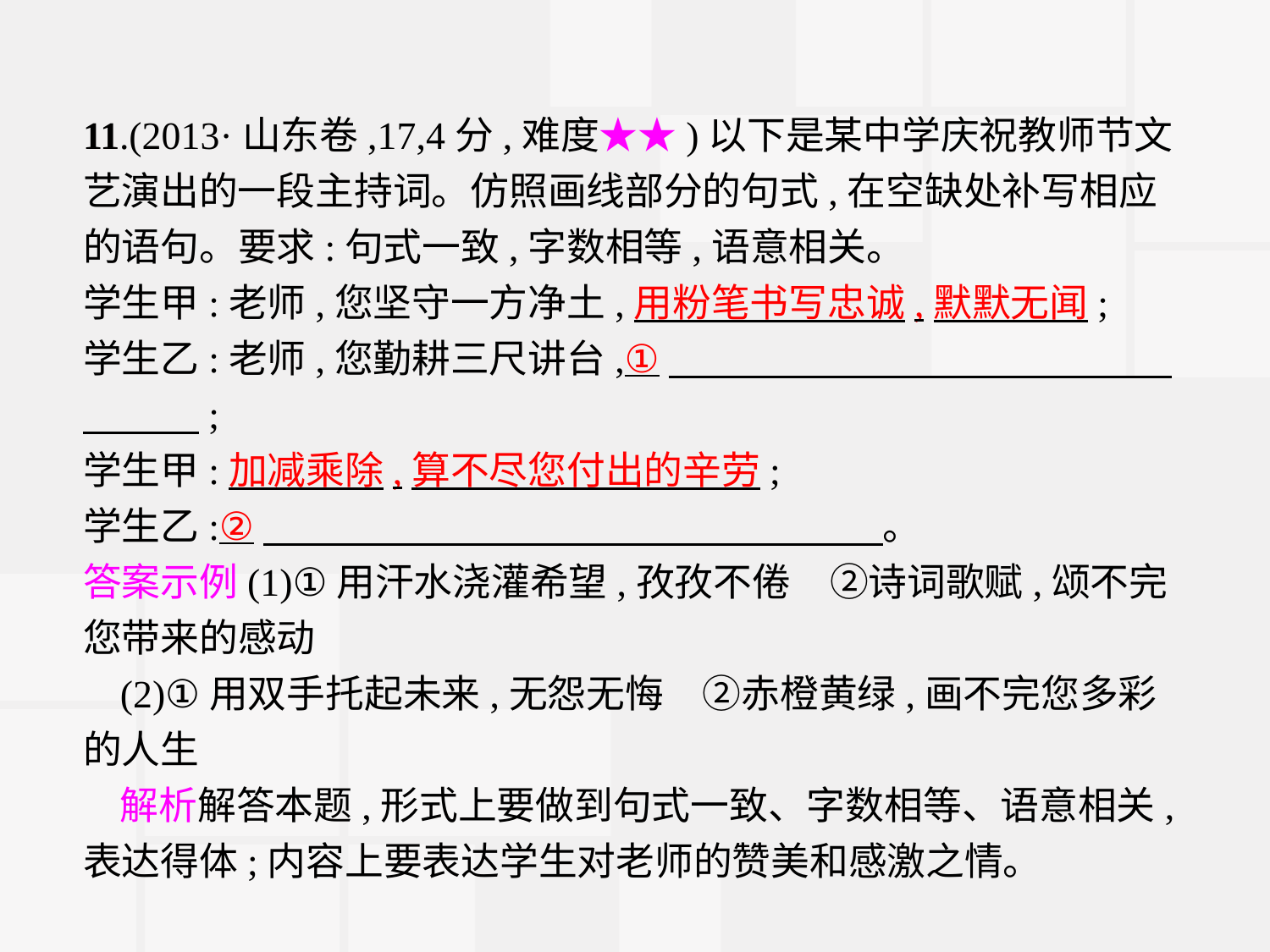

11.(2013·山东卷,17,4分,难度★★)以下是某中学庆祝教师节文艺演出的一段主持词。仿照画线部分的句式,在空缺处补写相应的语句。要求:句式一致,字数相等,语意相关。
学生甲:老师,您坚守一方净土,用粉笔书写忠诚,默默无闻;
学生乙:老师,您勤耕三尺讲台,①　　　　　　　　　　　　　　　　;
学生甲:加减乘除,算不尽您付出的辛劳;
学生乙:②　　　　　　　　　　　　　　　　。
答案示例(1)①用汗水浇灌希望,孜孜不倦　②诗词歌赋,颂不完您带来的感动
(2)①用双手托起未来,无怨无悔　②赤橙黄绿,画不完您多彩的人生
解析解答本题,形式上要做到句式一致、字数相等、语意相关,表达得体;内容上要表达学生对老师的赞美和感激之情。